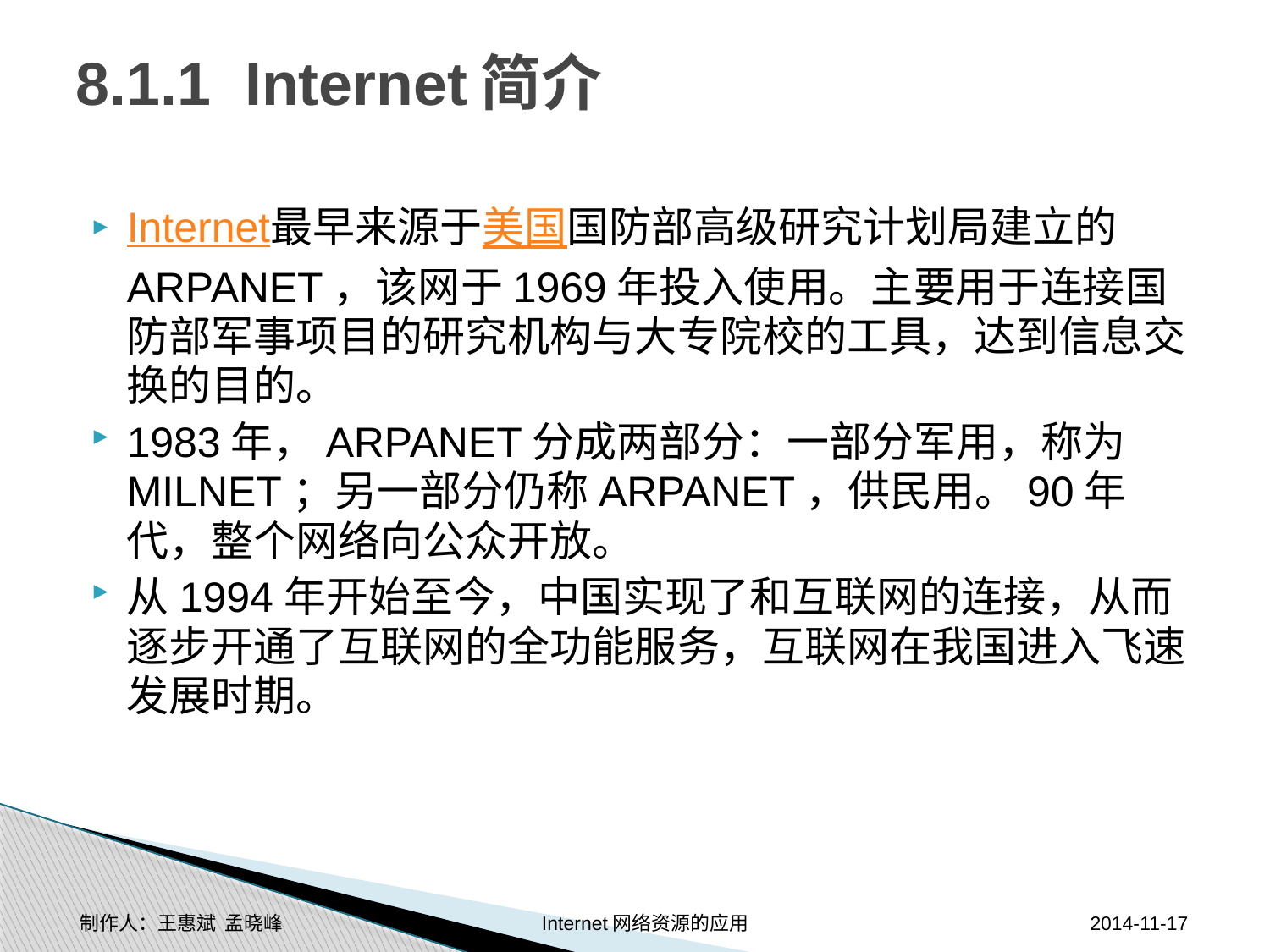

# 8.1.1  Internet简介
Internet最早来源于美国国防部高级研究计划局建立的ARPANET，该网于1969年投入使用。主要用于连接国防部军事项目的研究机构与大专院校的工具，达到信息交换的目的。
1983年，ARPANET分成两部分：一部分军用，称为MILNET；另一部分仍称ARPANET，供民用。90年代，整个网络向公众开放。
从1994年开始至今，中国实现了和互联网的连接，从而逐步开通了互联网的全功能服务，互联网在我国进入飞速发展时期。

制作人：王惠斌  孟晓峰                                                         Internet网络资源的应用
2014-11-17